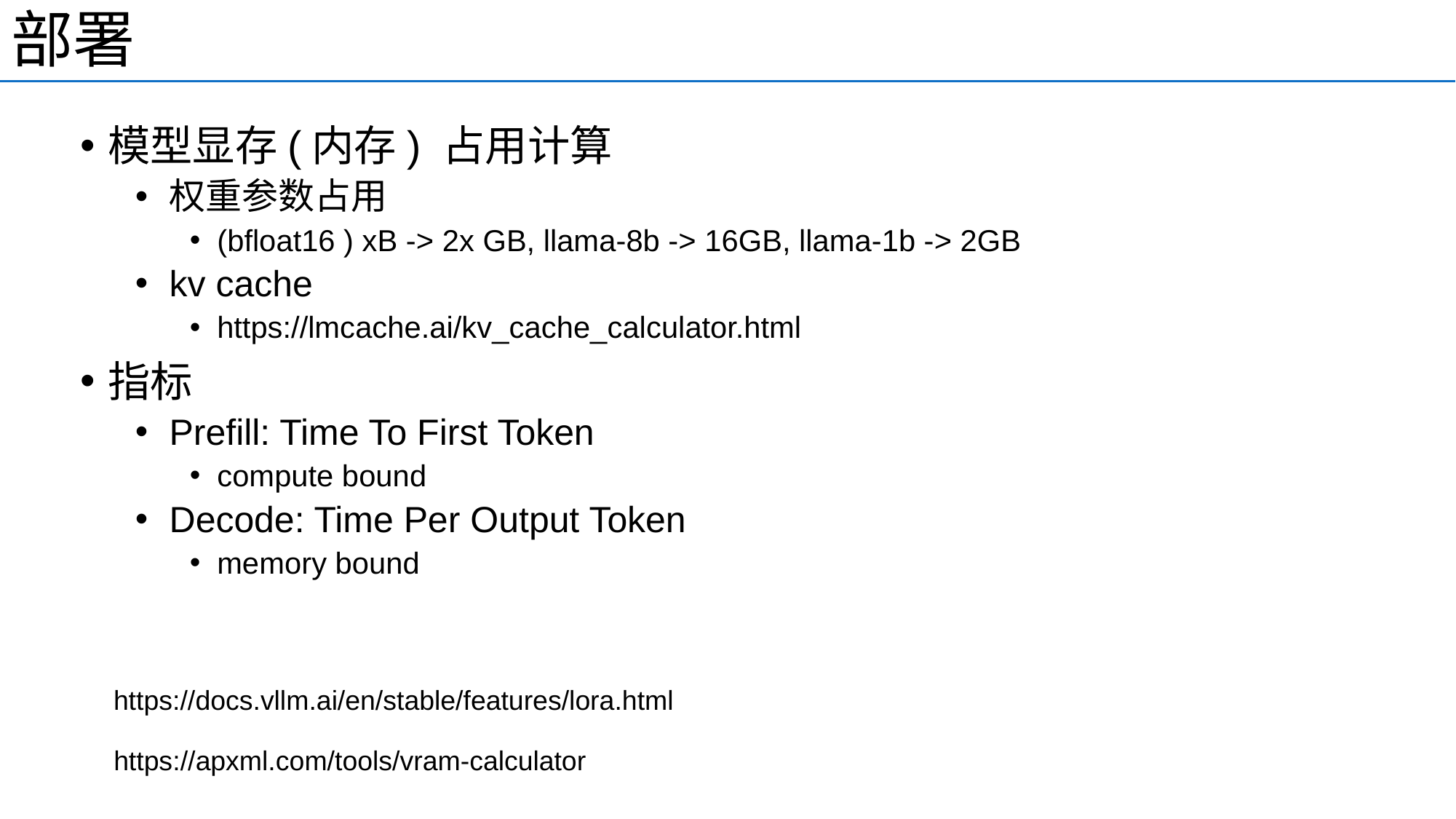

部署
模型显存(内存) 占用计算
权重参数占用
(bfloat16 ) xB -> 2x GB, llama-8b -> 16GB, llama-1b -> 2GB
kv cache
https://lmcache.ai/kv_cache_calculator.html
指标
Prefill: Time To First Token
compute bound
Decode: Time Per Output Token
memory bound
https://docs.vllm.ai/en/stable/features/lora.html
https://apxml.com/tools/vram-calculator